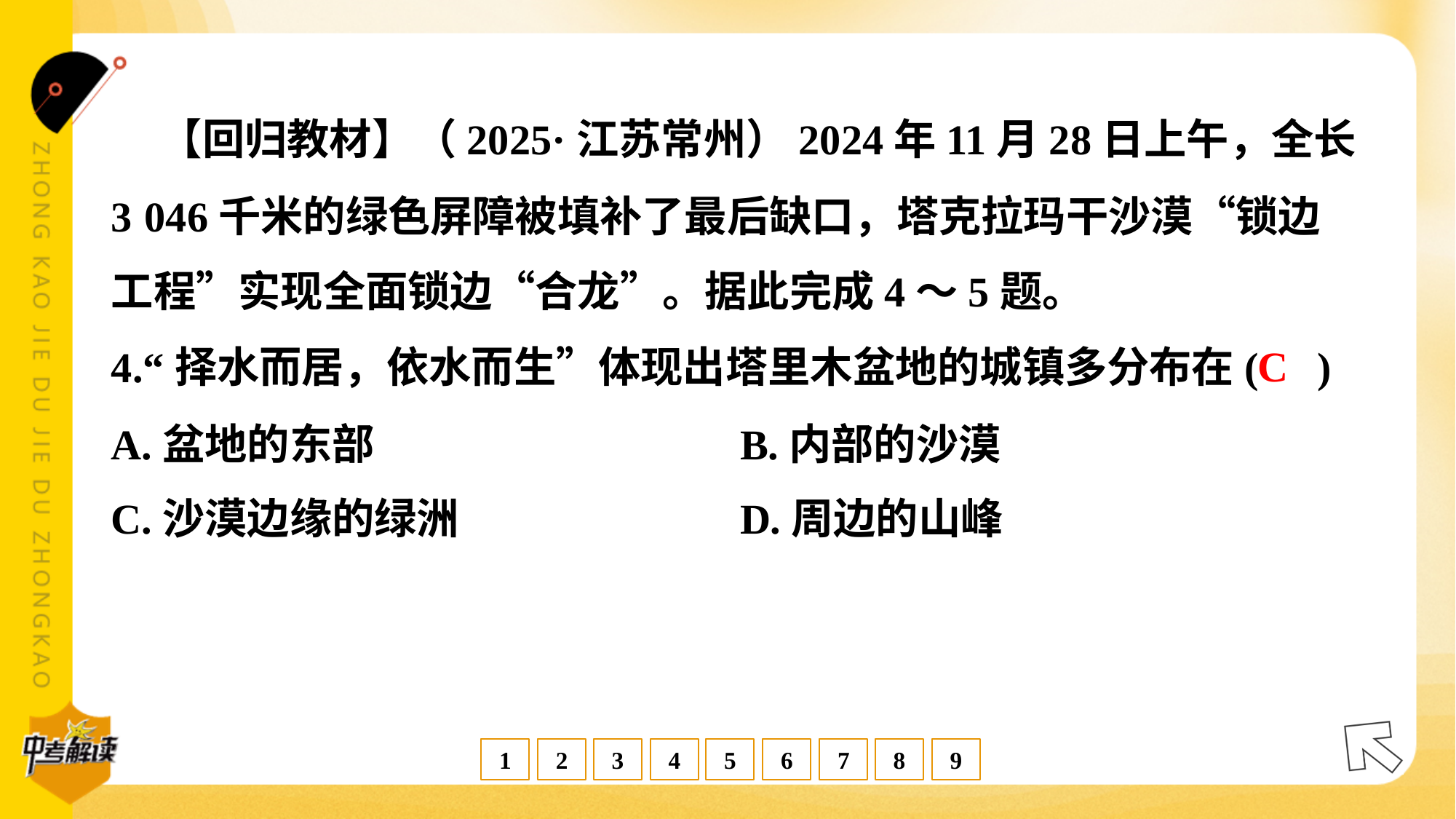

【回归教材】（2025·江苏常州）2024年11月28日上午，全长
3 046千米的绿色屏障被填补了最后缺口，塔克拉玛干沙漠“锁边
工程”实现全面锁边“合龙”。据此完成4～5题。
C
4.“择水而居，依水而生”体现出塔里木盆地的城镇多分布在(     )
A.盆地的东部	B.内部的沙漠
C.沙漠边缘的绿洲	D.周边的山峰